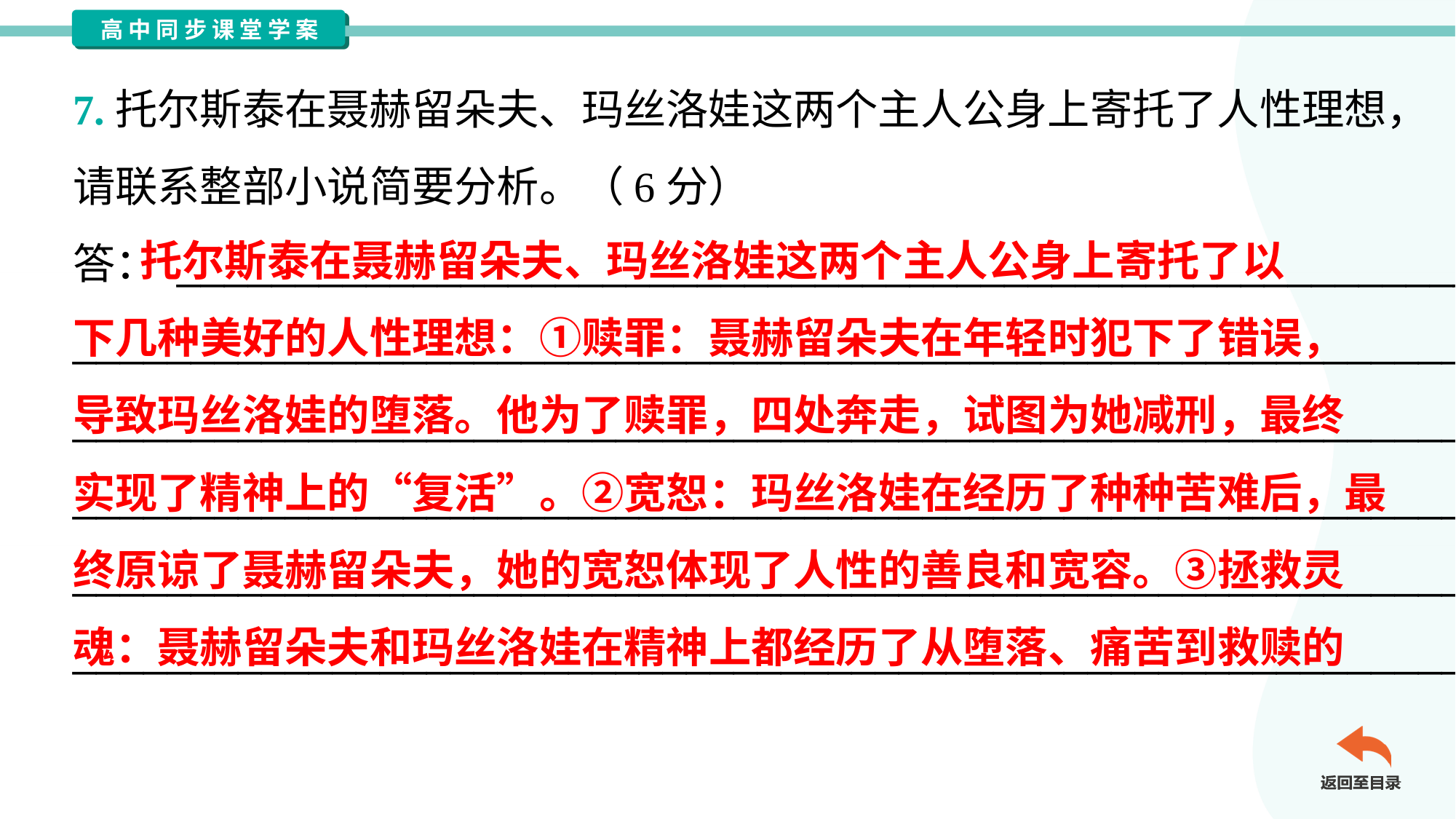

7.托尔斯泰在聂赫留朵夫、玛丝洛娃这两个主人公身上寄托了人性理想，
请联系整部小说简要分析。（6分）
答： ________________________________________________________
_____________________________________________________________
_____________________________________________________________
_____________________________________________________________
_____________________________________________________________
_____________________________________________________________
      托尔斯泰在聂赫留朵夫、玛丝洛娃这两个主人公身上寄托了以
下几种美好的人性理想：①赎罪：聂赫留朵夫在年轻时犯下了错误，
导致玛丝洛娃的堕落。他为了赎罪，四处奔走，试图为她减刑，最终
实现了精神上的“复活”。②宽恕：玛丝洛娃在经历了种种苦难后，最
终原谅了聂赫留朵夫，她的宽恕体现了人性的善良和宽容。③拯救灵
魂：聂赫留朵夫和玛丝洛娃在精神上都经历了从堕落、痛苦到救赎的